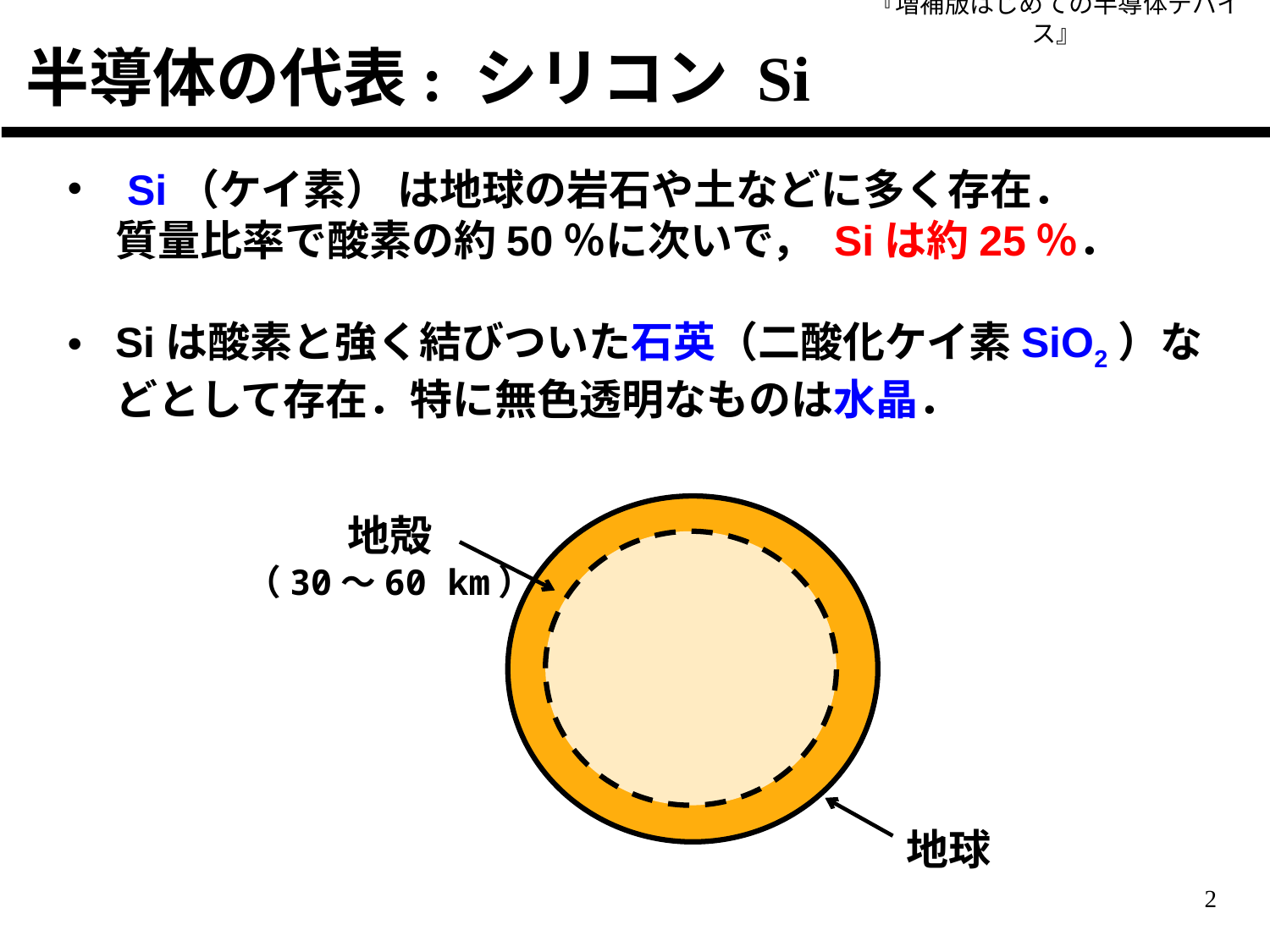

『増補版はじめての半導体デバイス』
半導体の代表: シリコン Si
 Si（ケイ素） は地球の岩石や土などに多く存在．
質量比率で酸素の約50％に次いで， Siは約25％．
Siは酸素と強く結びついた石英（二酸化ケイ素SiO2）などとして存在．特に無色透明なものは水晶．

地殻
（30～60 km）

地球
2